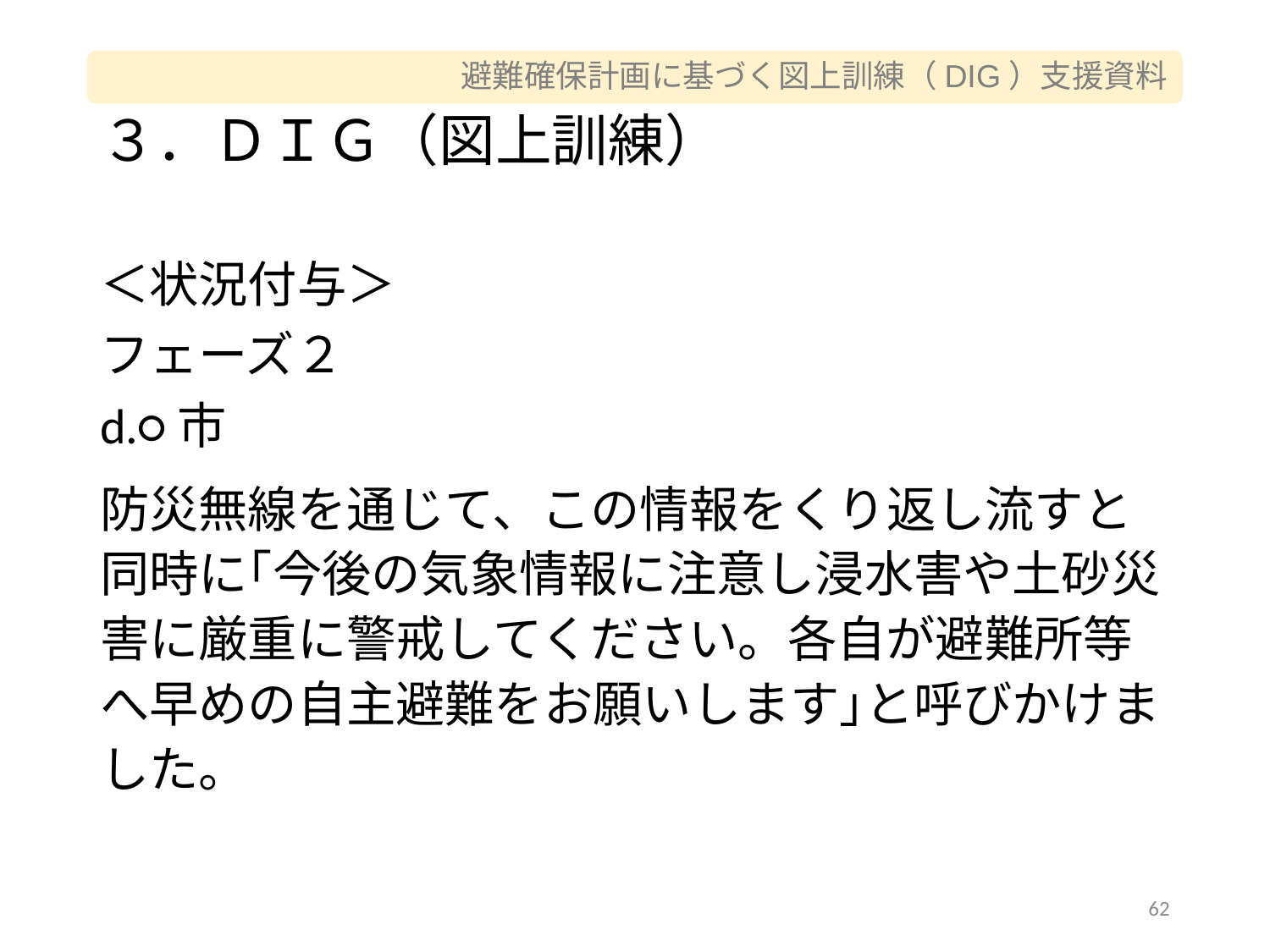

# ３．ＤＩＧ（図上訓練）
＜状況付与＞
フェーズ２
d.○市
防災無線を通じて、この情報をくり返し流すと同時に｢今後の気象情報に注意し浸水害や土砂災害に厳重に警戒してください。各自が避難所等へ早めの自主避難をお願いします｣と呼びかけました。

62